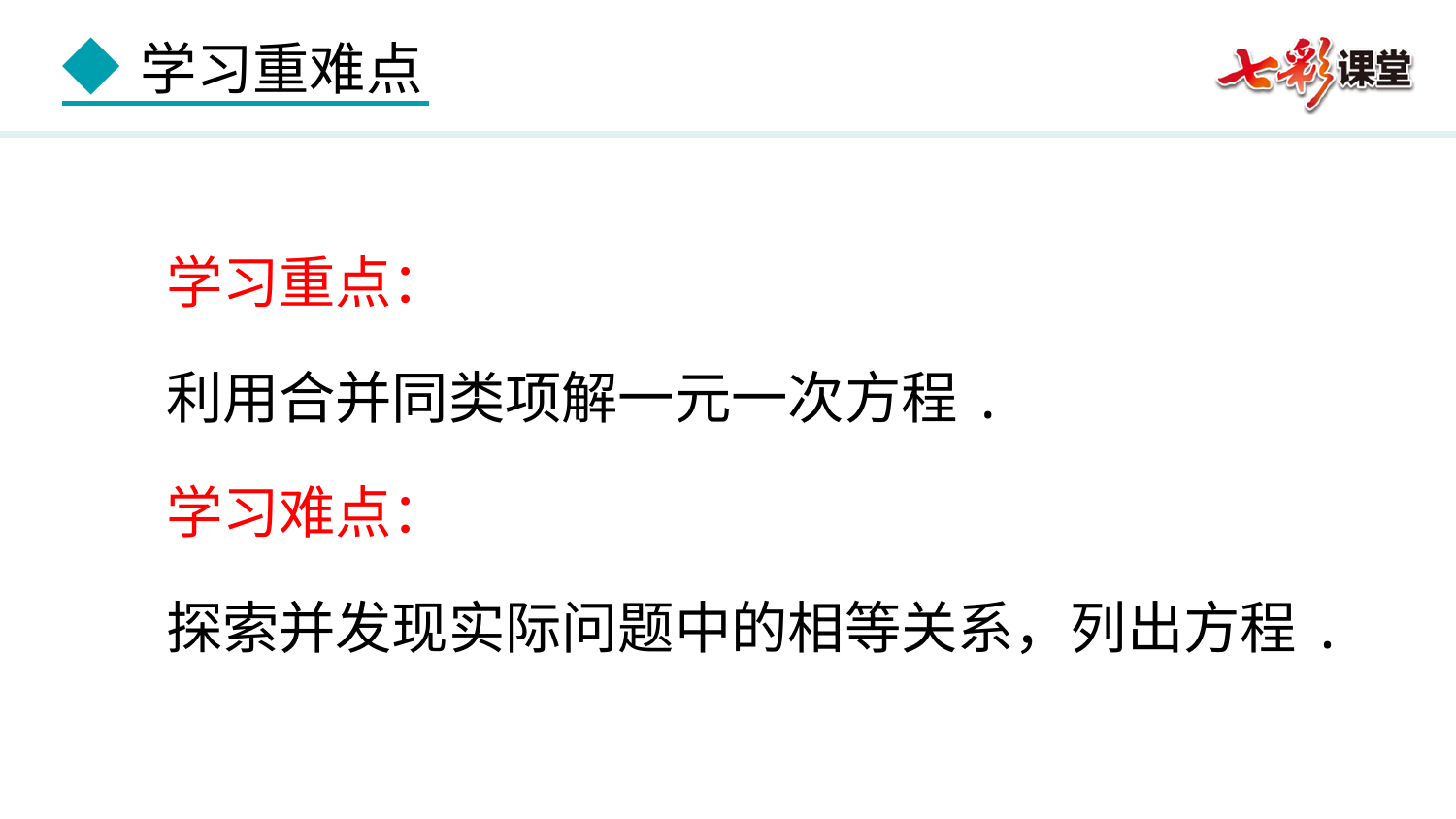

学习重点：
利用合并同类项解一元一次方程.
学习难点：
探索并发现实际问题中的相等关系，列出方程.